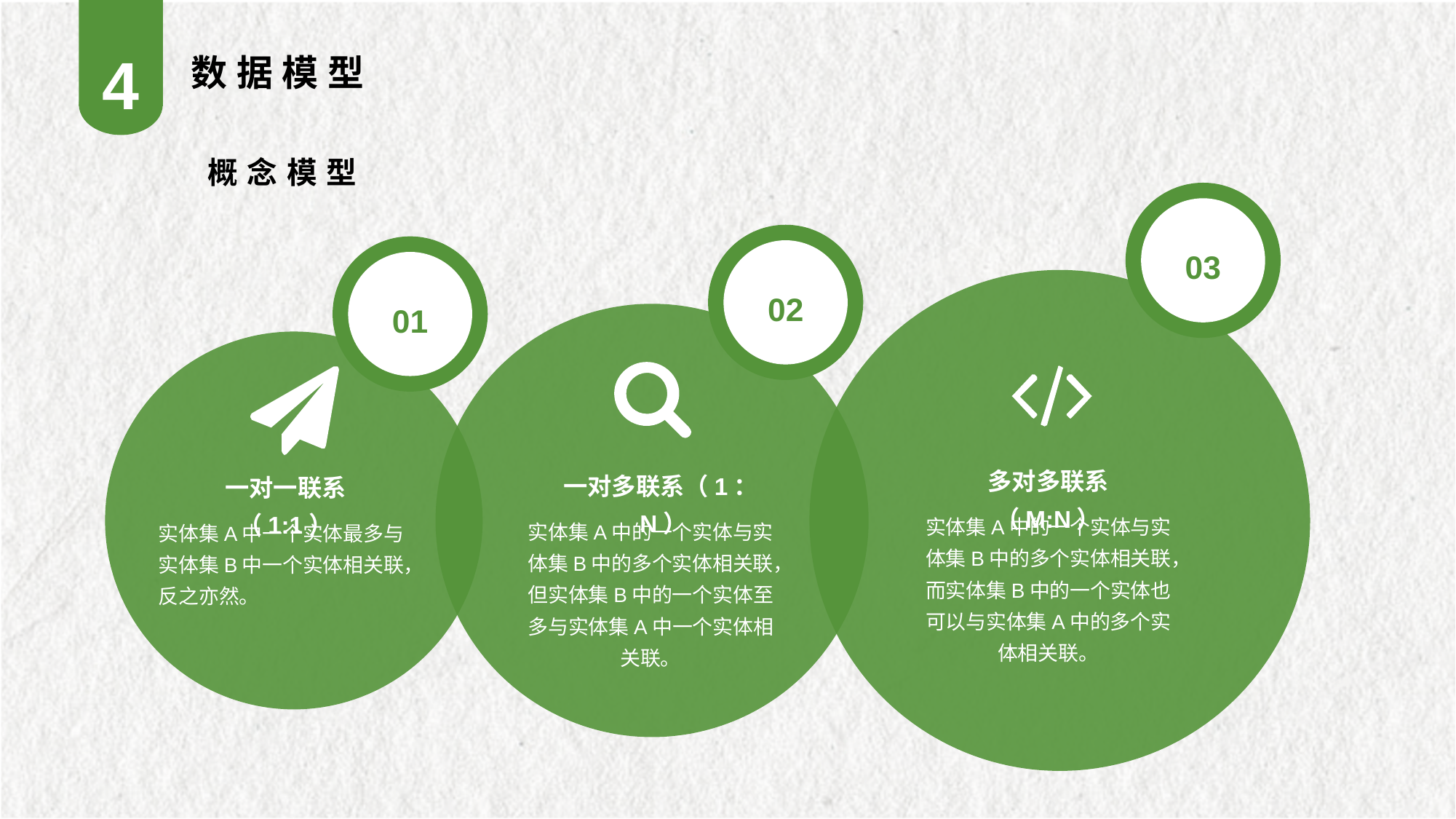

4
数据模型

概念模型

03

02

01

多对多联系（M:N）
实体集A中的一个实体与实体集B中的多个实体相关联，而实体集B中的一个实体也可以与实体集A中的多个实体相关联。
一对多联系（1：N）
实体集A中的一个实体与实体集B中的多个实体相关联，但实体集B中的一个实体至多与实体集A中一个实体相关联。
一对一联系（1:1）
实体集A中一个实体最多与实体集B中一个实体相关联，反之亦然。